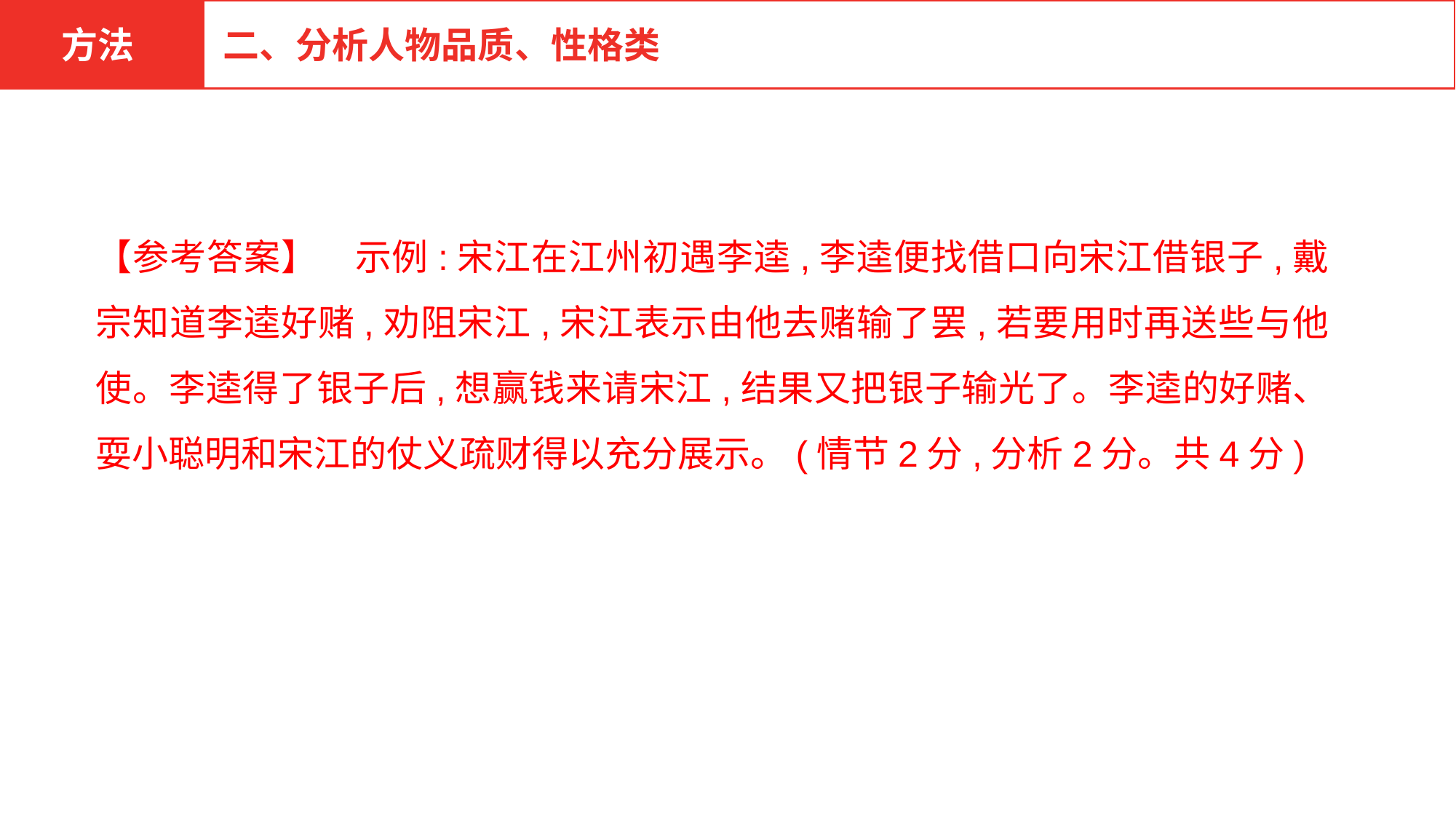

方法
二、分析人物品质、性格类

【参考答案】　示例:宋江在江州初遇李逵,李逵便找借口向宋江借银子,戴宗知道李逵好赌,劝阻宋江,宋江表示由他去赌输了罢,若要用时再送些与他使。李逵得了银子后,想赢钱来请宋江,结果又把银子输光了。李逵的好赌、耍小聪明和宋江的仗义疏财得以充分展示。(情节2分,分析2分。共4分)